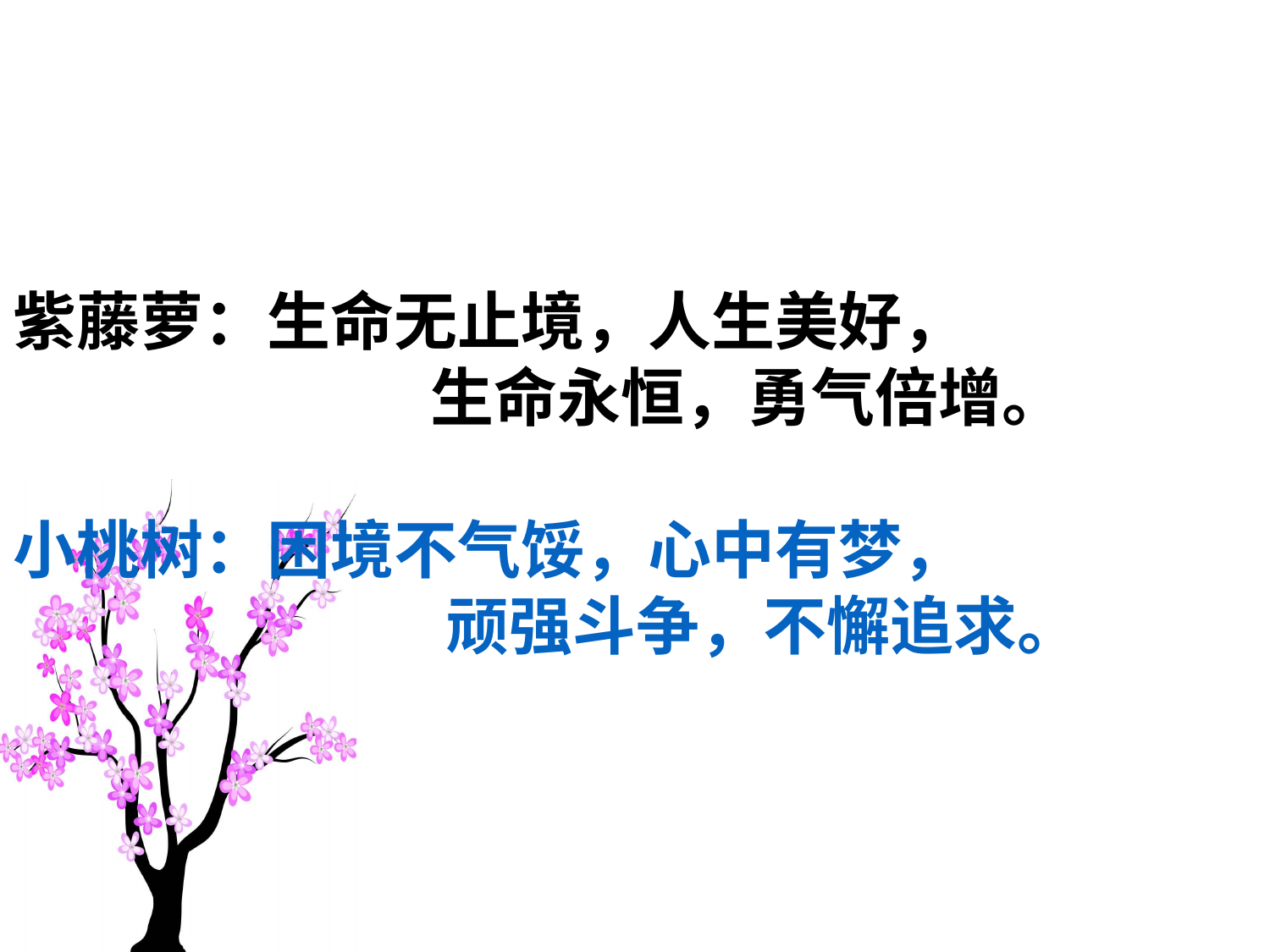

紫藤萝：生命无止境，人生美好，
                            生命永恒，勇气倍增。

小桃树：困境不气馁，心中有梦，
                             顽强斗争，不懈追求。